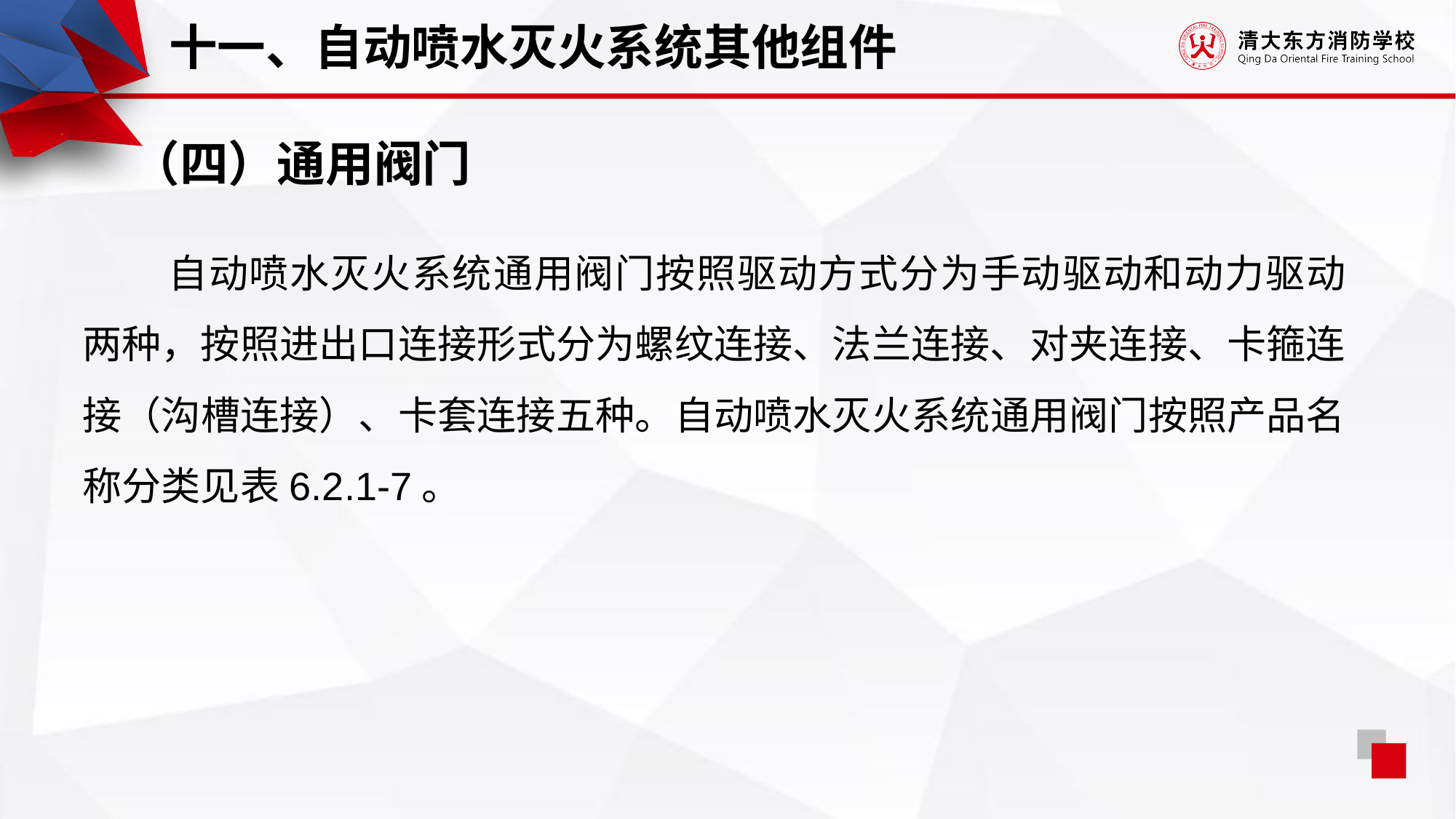

十一、自动喷水灭火系统其他组件

（四）通用阀门
自动喷水灭火系统通用阀门按照驱动方式分为手动驱动和动力驱动两种，按照进出口连接形式分为螺纹连接、法兰连接、对夹连接、卡箍连接（沟槽连接）、卡套连接五种。自动喷水灭火系统通用阀门按照产品名称分类见表6.2.1-7。